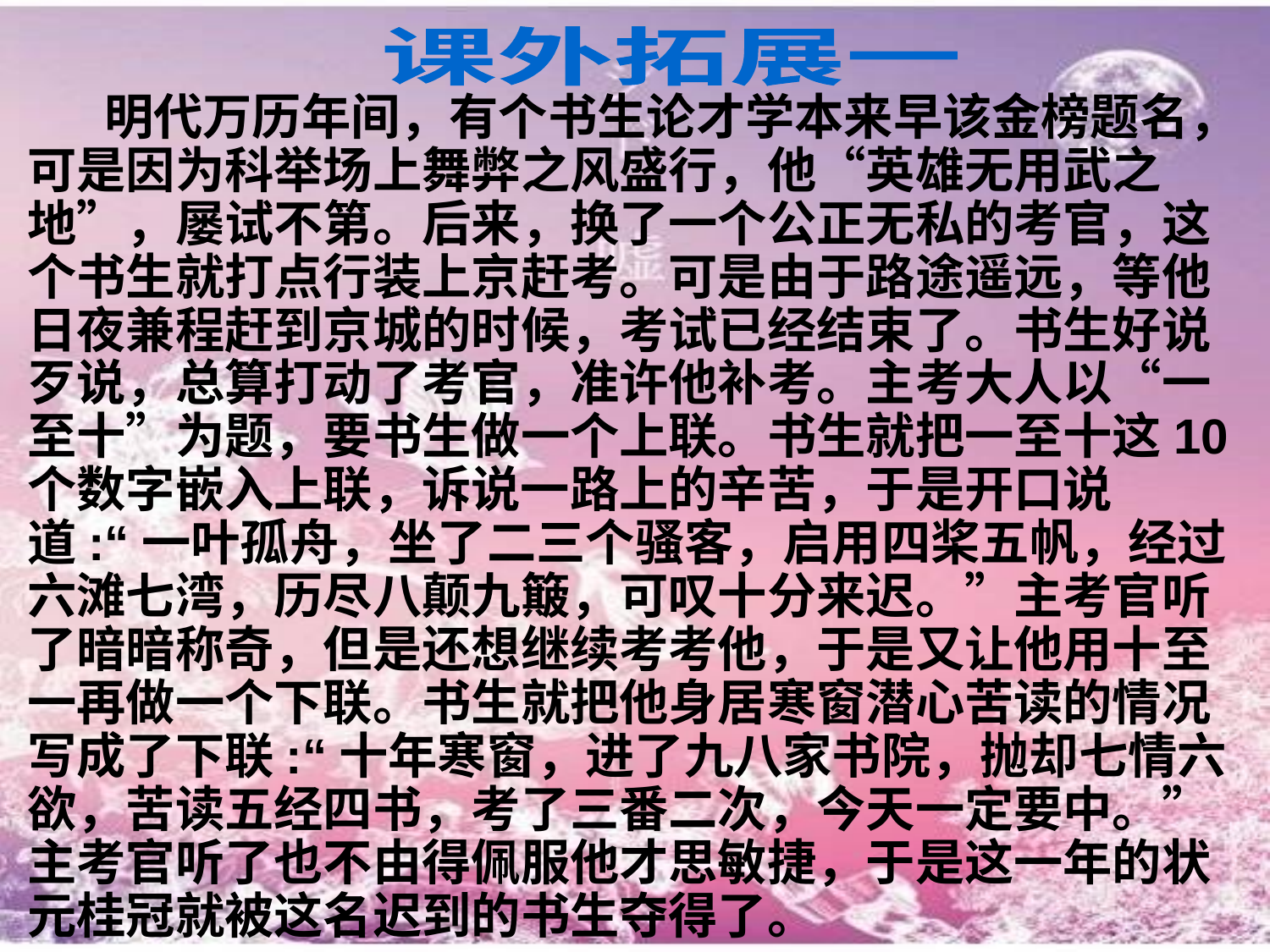

课外拓展一
       明代万历年间，有个书生论才学本来早该金榜题名，可是因为科举场上舞弊之风盛行，他“英雄无用武之地”，屡试不第。后来，换了一个公正无私的考官，这个书生就打点行装上京赶考。可是由于路途遥远，等他日夜兼程赶到京城的时候，考试已经结束了。书生好说歹说，总算打动了考官，准许他补考。主考大人以“一至十”为题，要书生做一个上联。书生就把一至十这10个数字嵌入上联，诉说一路上的辛苦，于是开口说道:“一叶孤舟，坐了二三个骚客，启用四桨五帆，经过六滩七湾，历尽八颠九簸，可叹十分来迟。”主考官听了暗暗称奇，但是还想继续考考他，于是又让他用十至一再做一个下联。书生就把他身居寒窗潜心苦读的情况写成了下联:“十年寒窗，进了九八家书院，抛却七情六欲，苦读五经四书，考了三番二次，今天一定要中。”主考官听了也不由得佩服他才思敏捷，于是这一年的状元桂冠就被这名迟到的书生夺得了。